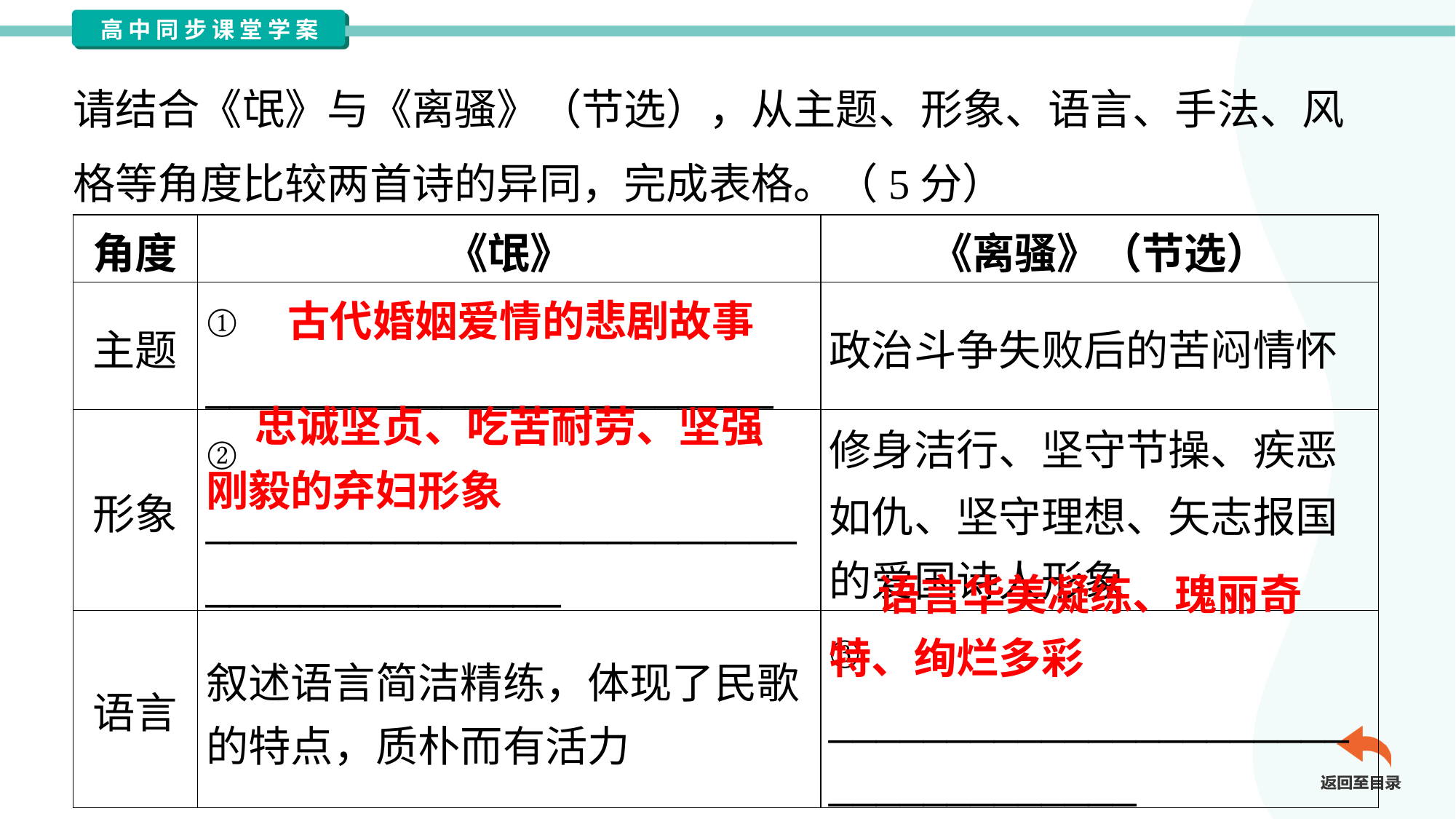

请结合《氓》与《离骚》（节选），从主题、形象、语言、手法、风
格等角度比较两首诗的异同，完成表格。（5分）
| 角度 | 《氓》 | 《离骚》（节选） |
| --- | --- | --- |
| 主题 | ① \_\_\_\_\_\_\_\_\_\_\_\_\_\_\_\_\_\_\_\_\_\_\_\_ | 政治斗争失败后的苦闷情怀 |
| 形象 | ② \_\_\_\_\_\_\_\_\_\_\_\_\_\_\_\_\_\_\_\_\_\_\_\_\_ \_\_\_\_\_\_\_\_\_\_\_\_\_\_\_ | 修身洁行、坚守节操、疾恶 如仇、坚守理想、矢志报国 的爱国诗人形象 |
| 语言 | 叙述语言简洁精练，体现了民歌 的特点，质朴而有活力 | ③ \_\_\_\_\_\_\_\_\_\_\_\_\_\_\_\_\_\_\_\_\_\_ \_\_\_\_\_\_\_\_\_\_\_\_\_ |
古代婚姻爱情的悲剧故事
    忠诚坚贞、吃苦耐劳、坚强
刚毅的弃妇形象
    语言华美凝练、瑰丽奇
特、绚烂多彩